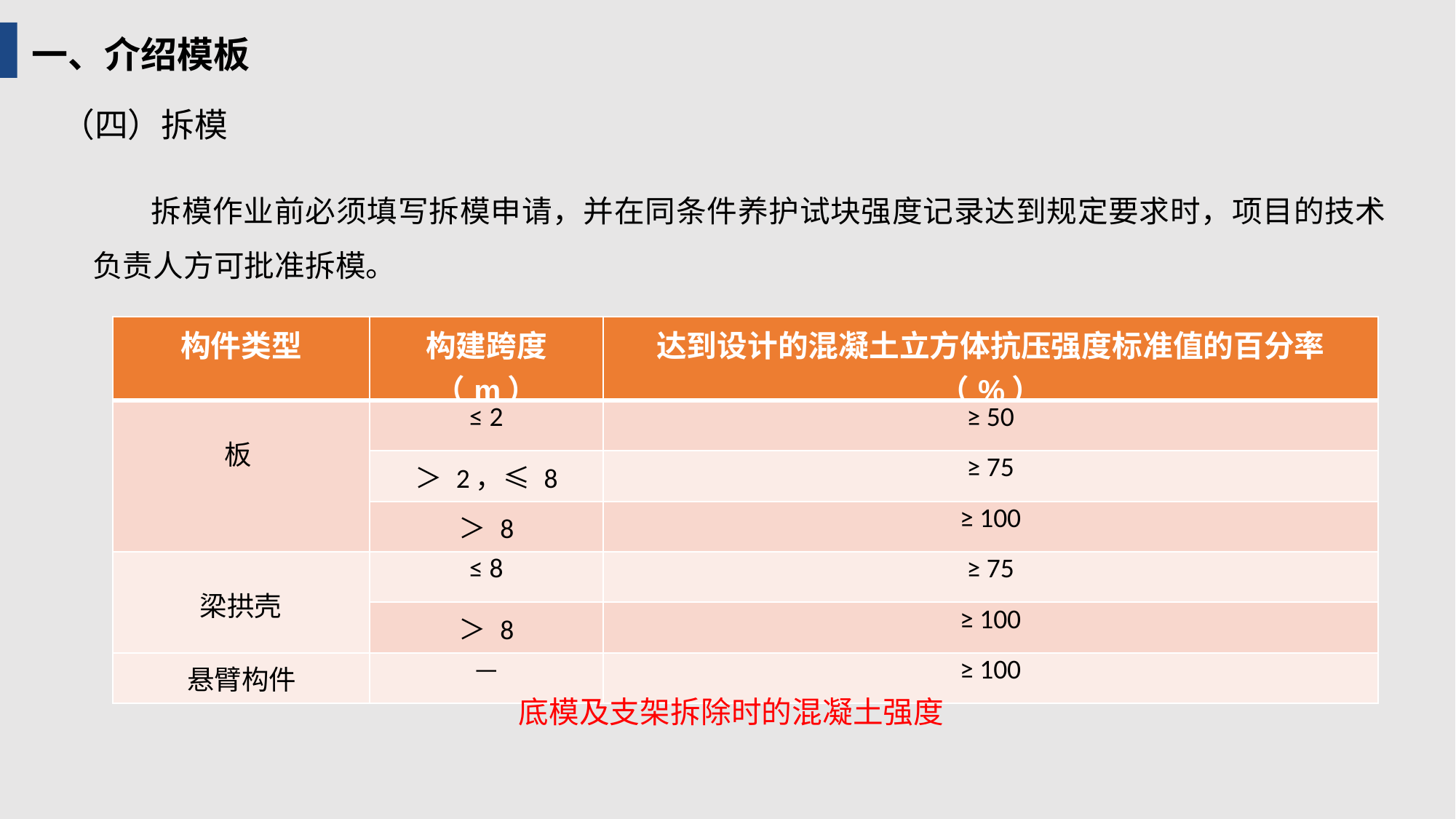

一、介绍模板
（四）拆模
       拆模作业前必须填写拆模申请，并在同条件养护试块强度记录达到规定要求时，项目的技术负责人方可批准拆模。
| 构件类型 | 构建跨度（m） | 达到设计的混凝土立方体抗压强度标准值的百分率（%） |
| --- | --- | --- |
| 板 | ≤ 2 | ≥ 50 |
|  | ＞ 2，≤ 8 | ≥ 75 |
|  | ＞ 8 | ≥ 100 |
| 梁拱壳 | ≤ 8 | ≥ 75 |
|  | ＞ 8 | ≥ 100 |
| 悬臂构件 | — | ≥ 100 |
底模及支架拆除时的混凝土强度